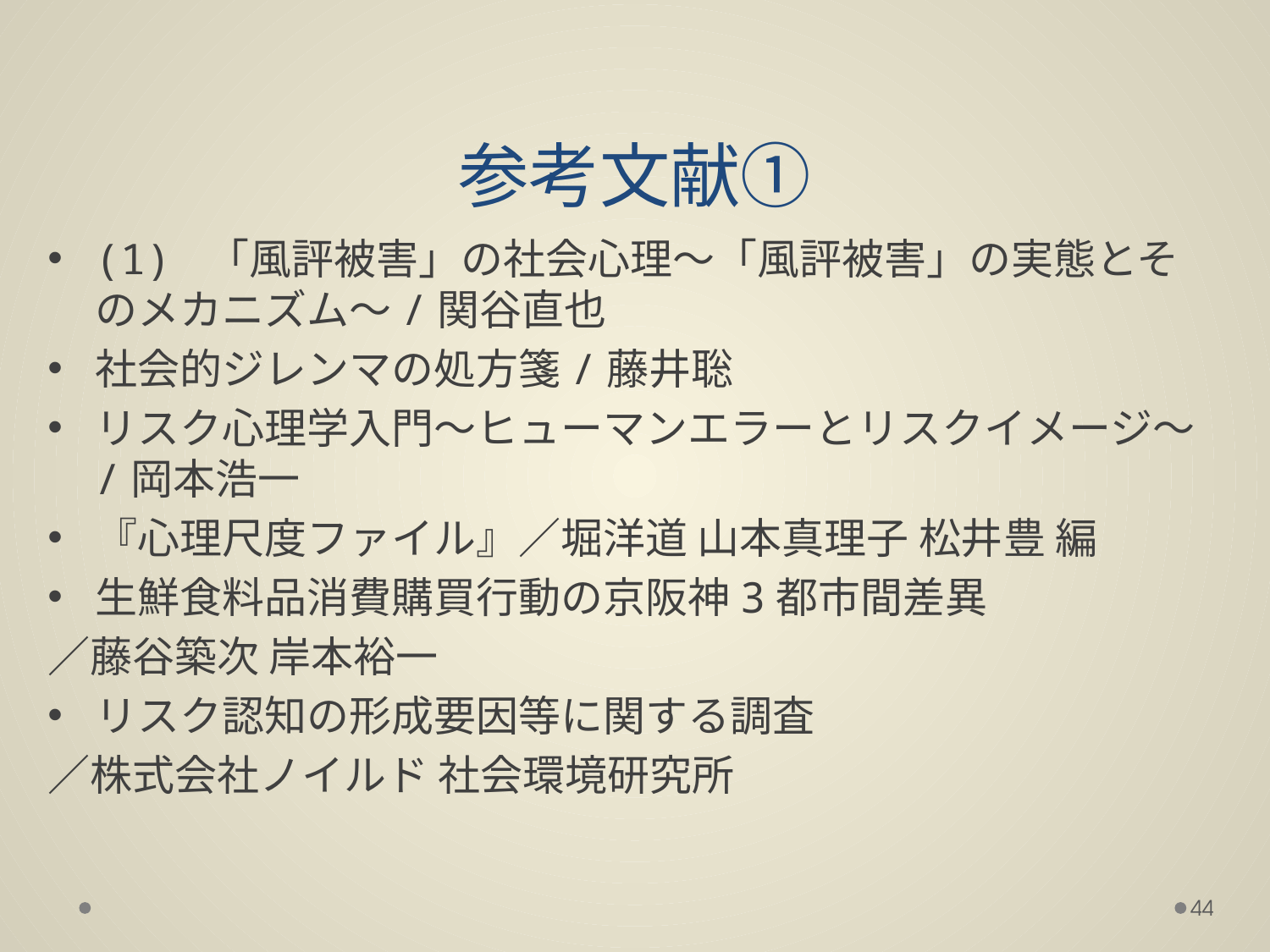

# 参考文献①
(1) 「風評被害」の社会心理～「風評被害」の実態とそのメカニズム～/関谷直也
社会的ジレンマの処方箋/藤井聡
リスク心理学入門～ヒューマンエラーとリスクイメージ～/岡本浩一
『心理尺度ファイル』／堀洋道 山本真理子 松井豊 編
生鮮食料品消費購買行動の京阪神3都市間差異
／藤谷築次 岸本裕一
リスク認知の形成要因等に関する調査
／株式会社ノイルド 社会環境研究所

44